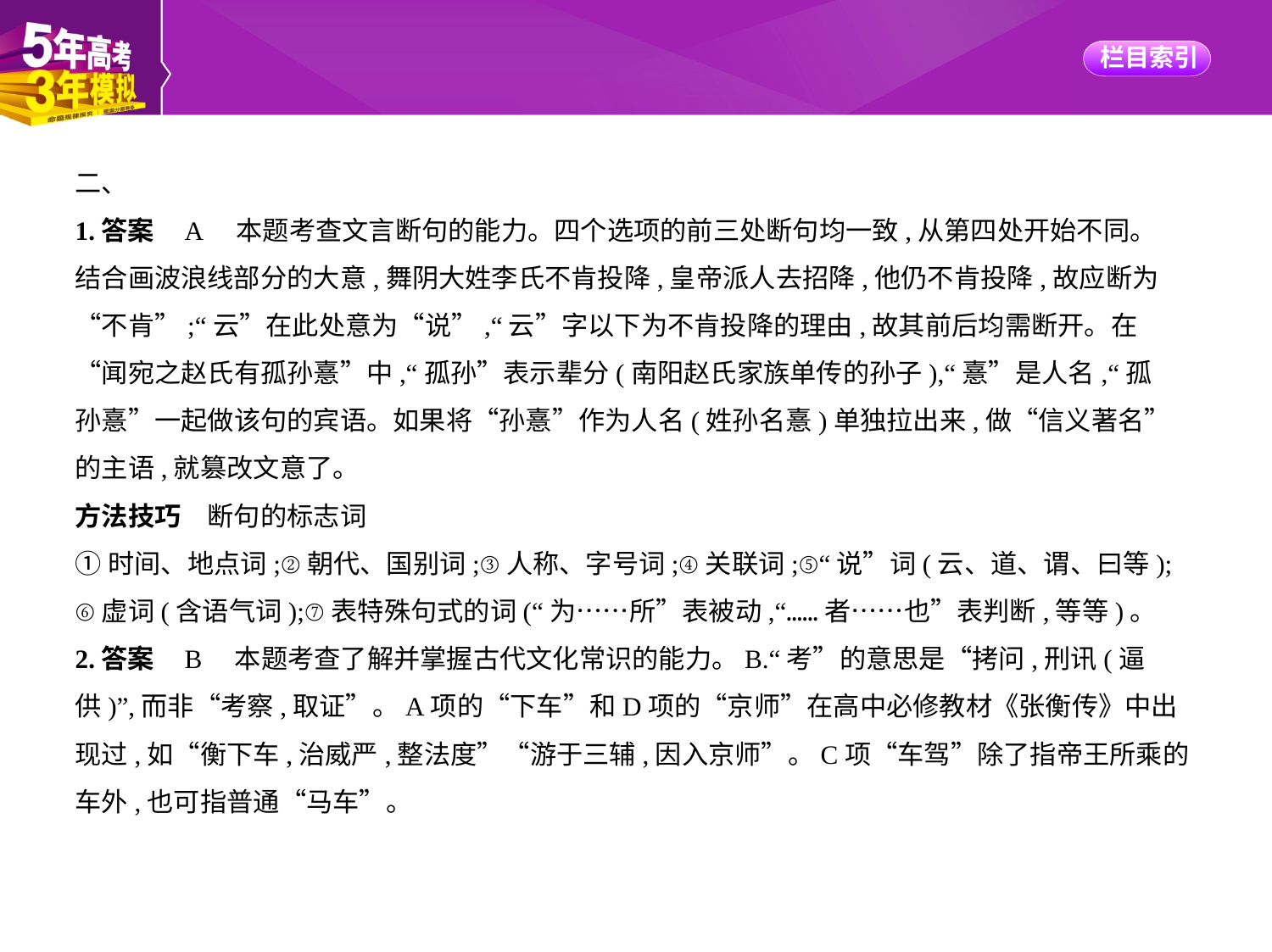

二、
1.答案    A　本题考查文言断句的能力。四个选项的前三处断句均一致,从第四处开始不同。
结合画波浪线部分的大意,舞阴大姓李氏不肯投降,皇帝派人去招降,他仍不肯投降,故应断为
“不肯”;“云”在此处意为“说”,“云”字以下为不肯投降的理由,故其前后均需断开。在
“闻宛之赵氏有孤孙憙”中,“孤孙”表示辈分(南阳赵氏家族单传的孙子),“憙”是人名,“孤
孙憙”一起做该句的宾语。如果将“孙憙”作为人名(姓孙名憙)单独拉出来,做“信义著名”
的主语,就篡改文意了。
方法技巧　断句的标志词
①时间、地点词;②朝代、国别词;③人称、字号词;④关联词;⑤“说”词(云、道、谓、曰等);
⑥虚词(含语气词);⑦表特殊句式的词(“为……所”表被动,“……者……也”表判断,等等)。
2.答案    B　本题考查了解并掌握古代文化常识的能力。B.“考”的意思是“拷问,刑讯(逼
供)”,而非“考察,取证”。A项的“下车”和D项的“京师”在高中必修教材《张衡传》中出
现过,如“衡下车,治威严,整法度”“游于三辅,因入京师”。C项“车驾”除了指帝王所乘的
车外,也可指普通“马车”。